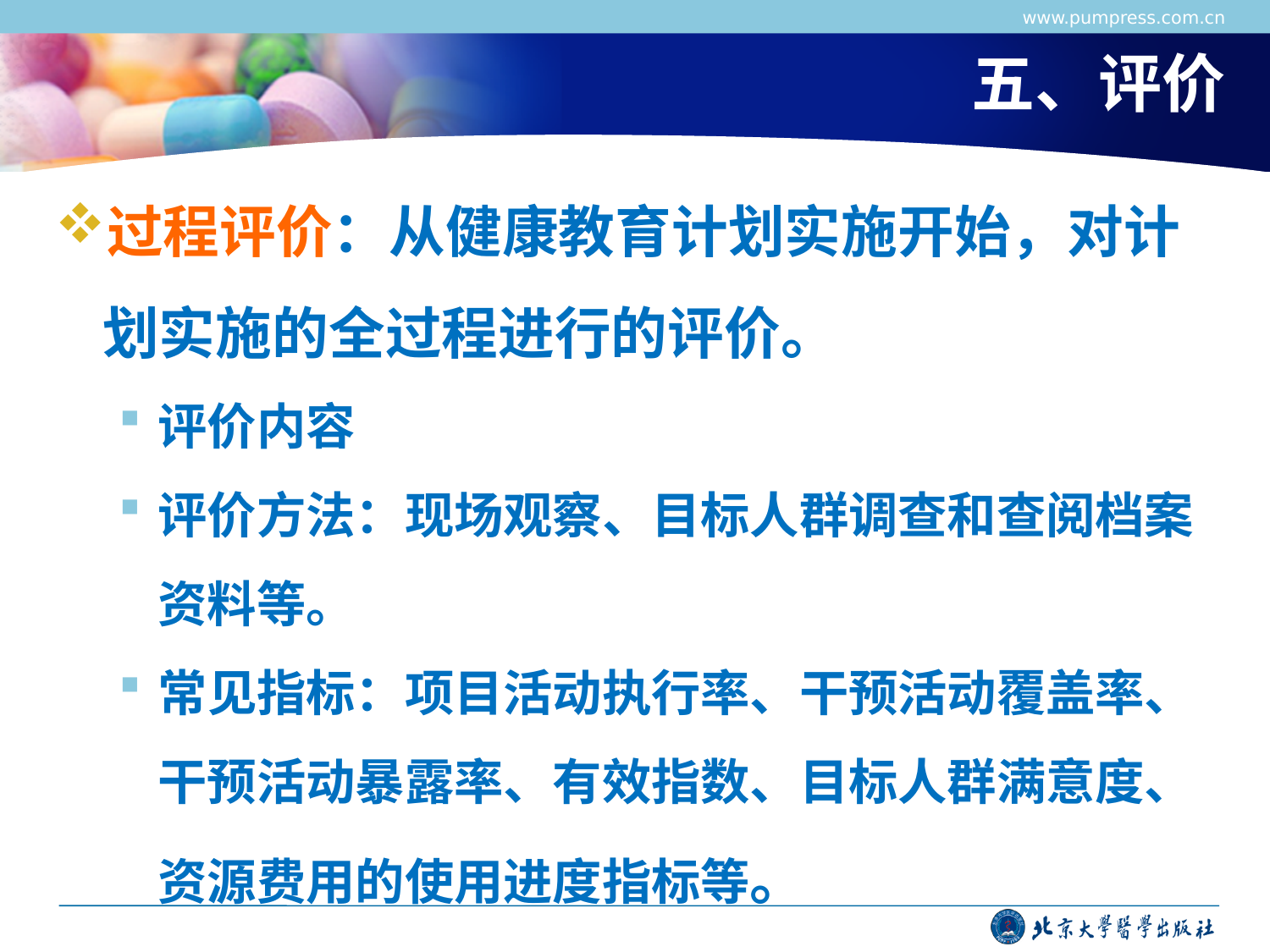

www.pumpress.com.cn
# 五、评价
过程评价：从健康教育计划实施开始，对计划实施的全过程进行的评价。
评价内容
评价方法：现场观察、目标人群调查和查阅档案资料等。
常见指标：项目活动执行率、干预活动覆盖率、干预活动暴露率、有效指数、目标人群满意度、资源费用的使用进度指标等。